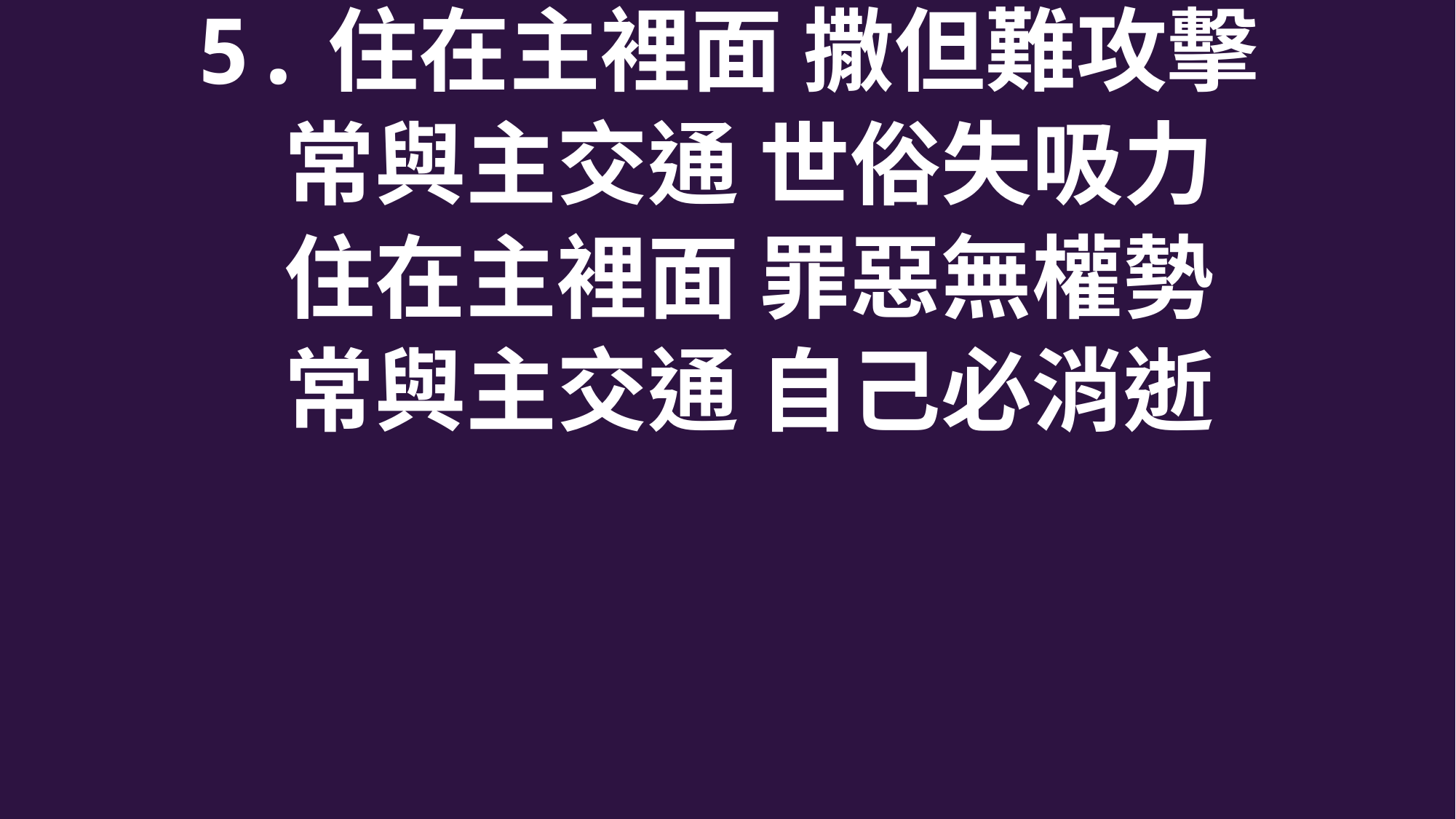

5.住在主裡面 撒但難攻擊
 常與主交通 世俗失吸力
 住在主裡面 罪惡無權勢
 常與主交通 自己必消逝